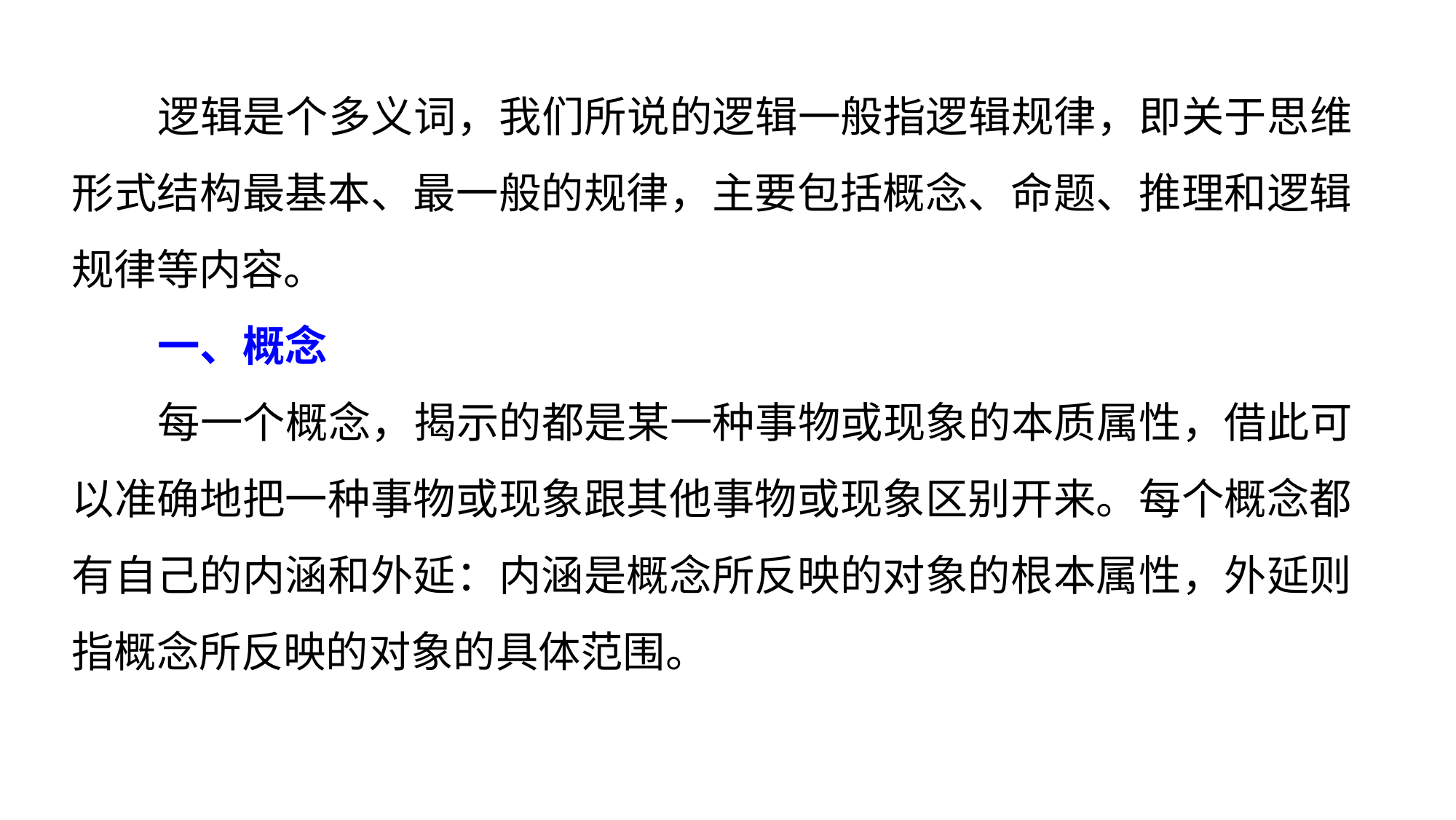

逻辑是个多义词，我们所说的逻辑一般指逻辑规律，即关于思维形式结构最基本、最一般的规律，主要包括概念、命题、推理和逻辑规律等内容。
一、概念
每一个概念，揭示的都是某一种事物或现象的本质属性，借此可以准确地把一种事物或现象跟其他事物或现象区别开来。每个概念都有自己的内涵和外延：内涵是概念所反映的对象的根本属性，外延则指概念所反映的对象的具体范围。